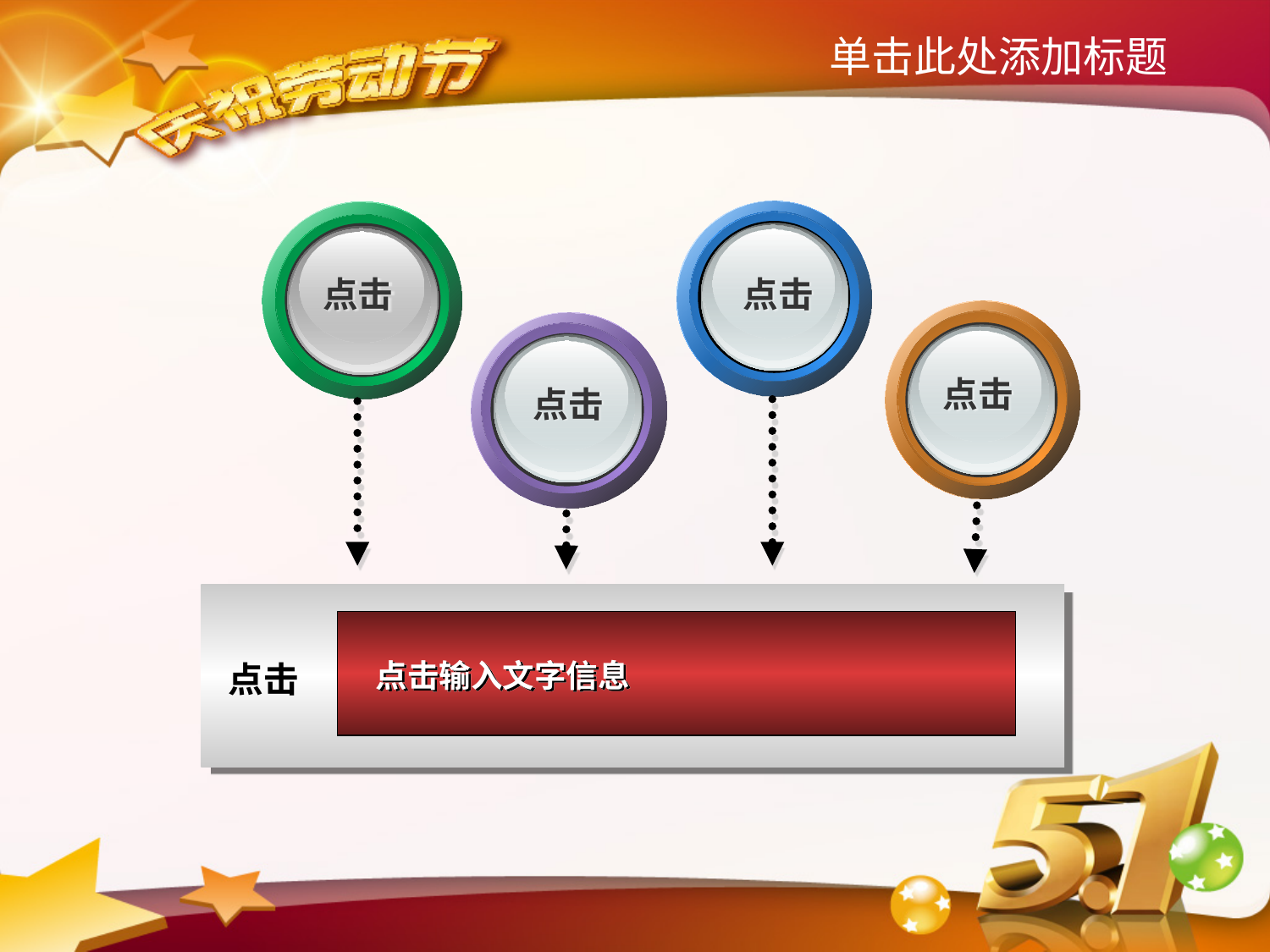

单击此处添加标题

点击
点击

点击
点击

点击输入文字信息
点击